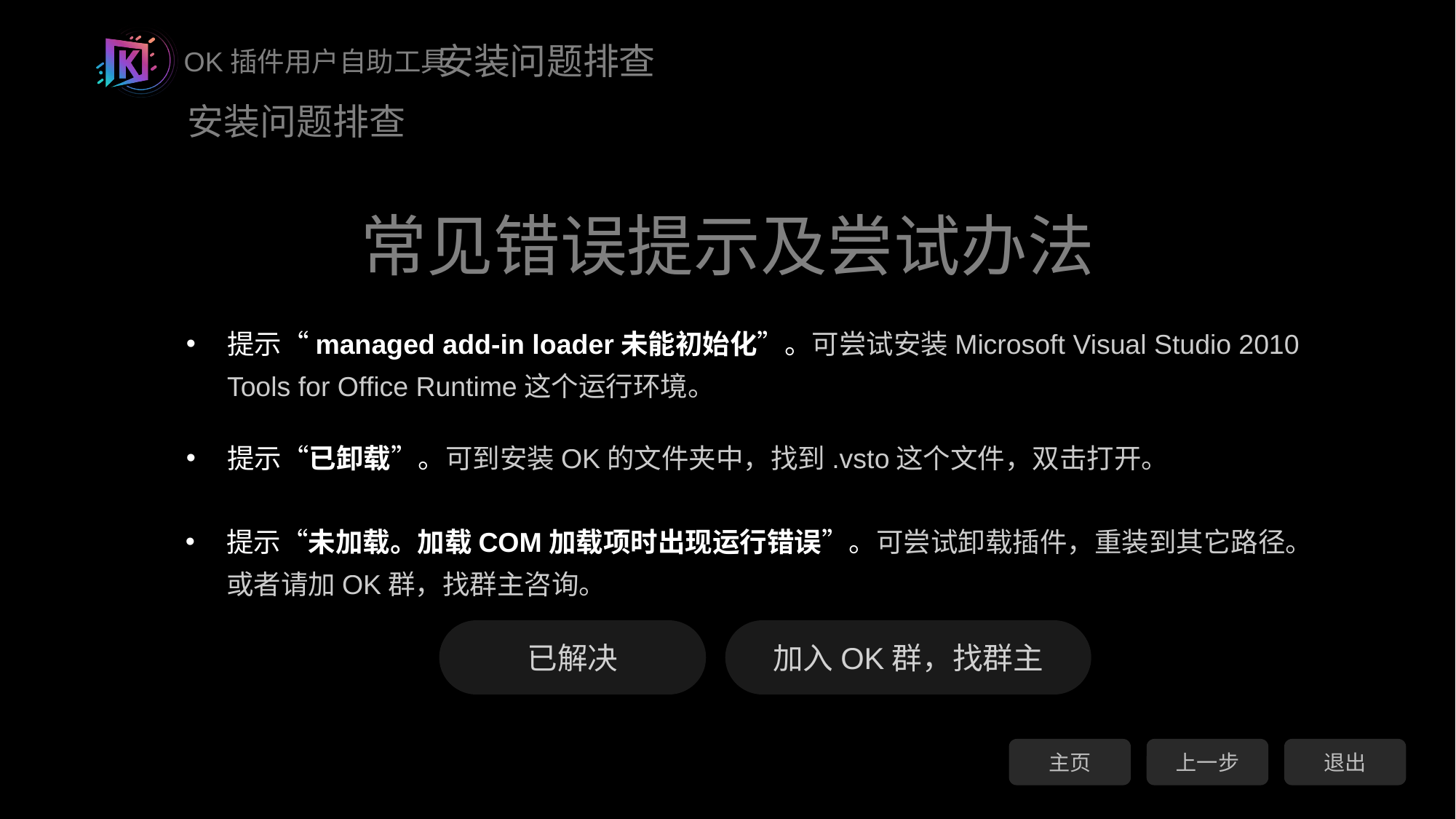

安装问题排查
常见错误提示及尝试办法
提示“managed add-in loader未能初始化”。可尝试安装Microsoft Visual Studio 2010 Tools for Office Runtime这个运行环境。
提示“已卸载”。可到安装OK的文件夹中，找到.vsto这个文件，双击打开。
提示“未加载。加载COM加载项时出现运行错误”。可尝试卸载插件，重装到其它路径。或者请加OK群，找群主咨询。
已解决
加入OK群，找群主